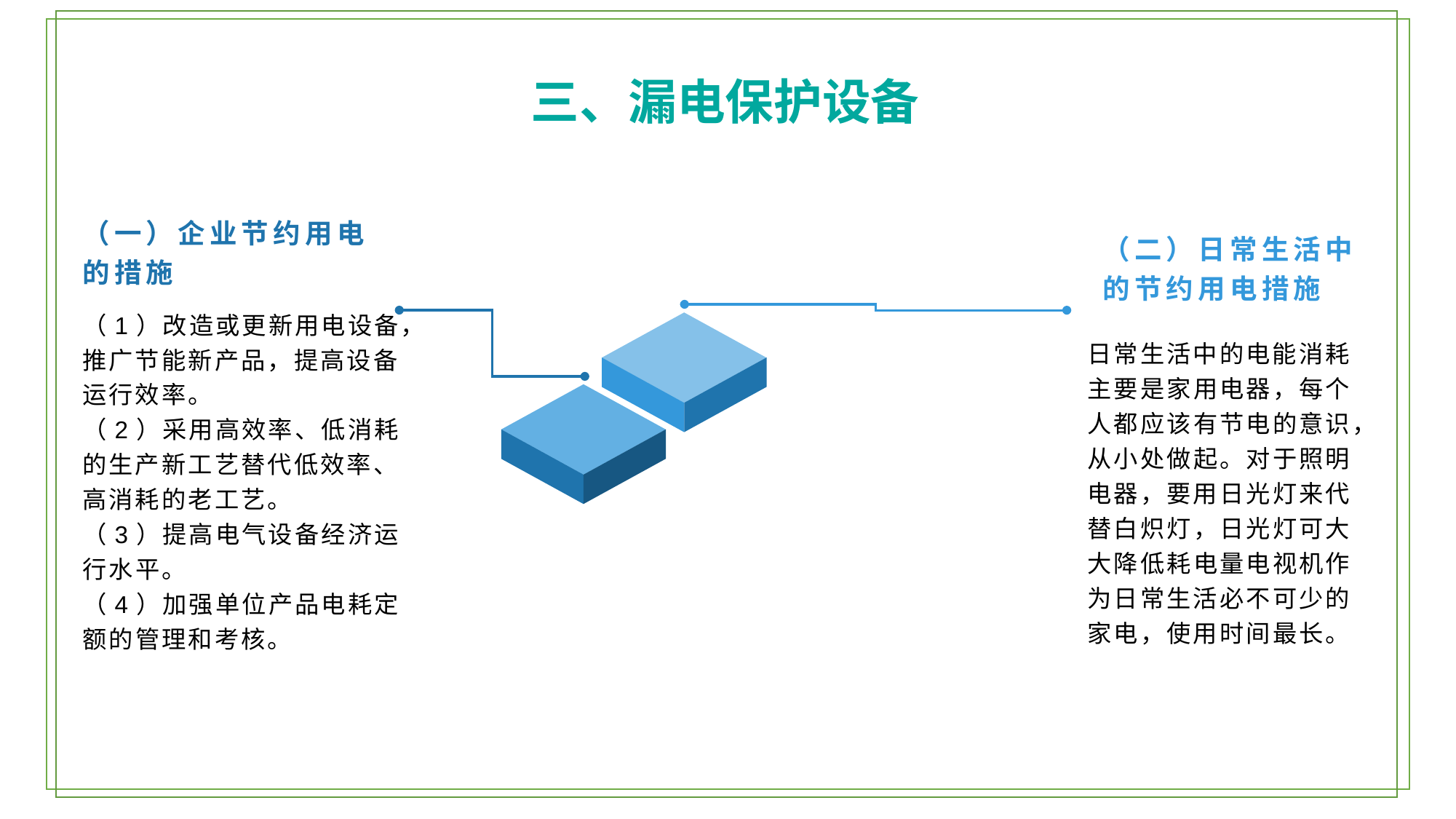

三、漏电保护设备
（一）企业节约用电的措施
（二）日常生活中的节约用电措施

（1）改造或更新用电设备，推广节能新产品，提高设备运行效率。
（2）采用高效率、低消耗的生产新工艺替代低效率、高消耗的老工艺。
（3）提高电气设备经济运行水平。
（4）加强单位产品电耗定额的管理和考核。
日常生活中的电能消耗主要是家用电器，每个人都应该有节电的意识，从小处做起。对于照明电器，要用日光灯来代替白炽灯，日光灯可大大降低耗电量电视机作为日常生活必不可少的家电，使用时间最长。